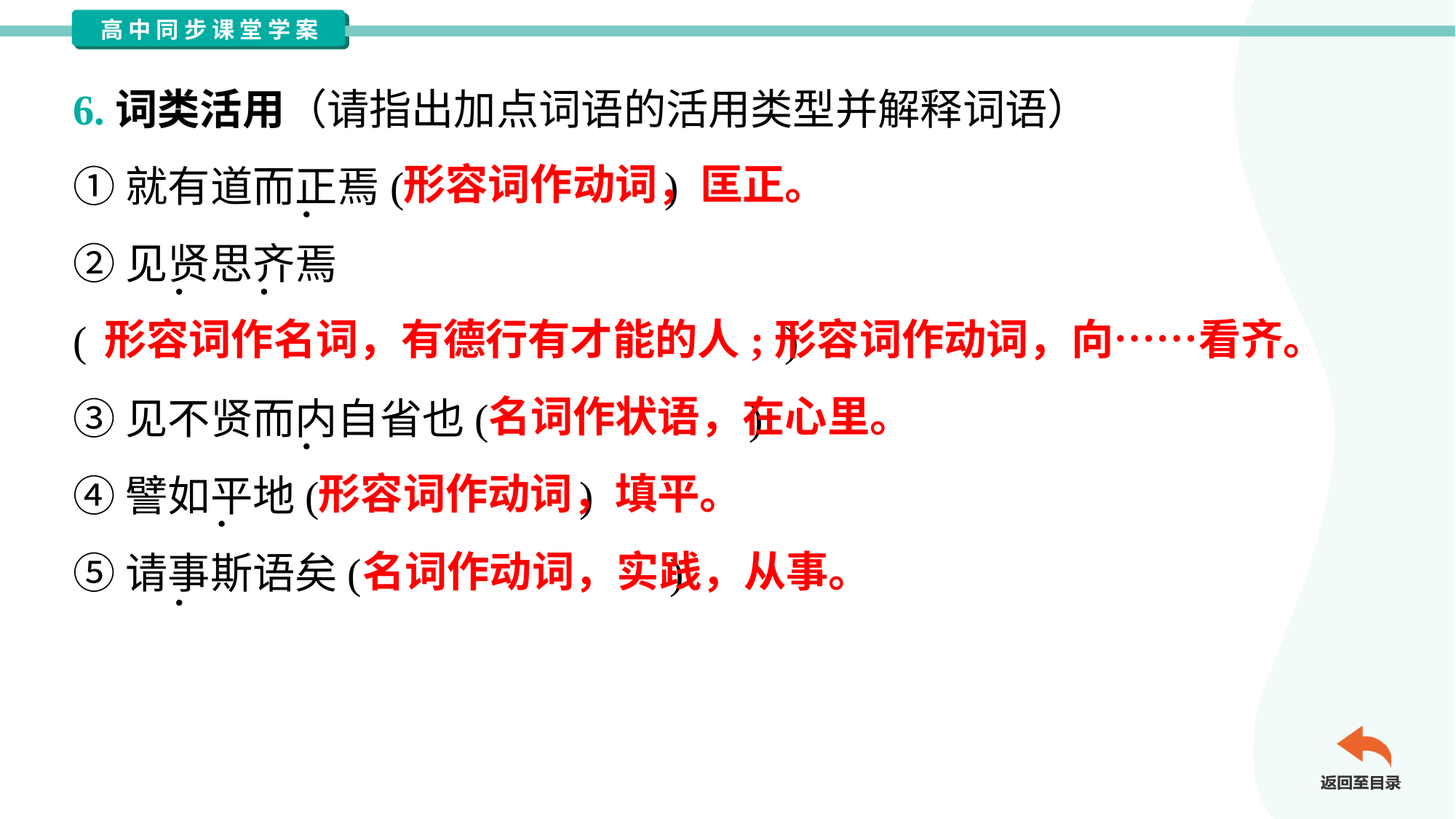

6.词类活用（请指出加点词语的活用类型并解释词语）
①就有道而正焉(                      )
②见贤思齐焉
(                                                           )
③见不贤而内自省也(                      )
④譬如平地(                      )
⑤请事斯语矣(                          )
形容词作动词，匡正。

形容词作名词，有德行有才能的人;形容词作动词，向……看齐。

名词作状语，在心里。
形容词作动词，填平。

名词作动词，实践，从事。